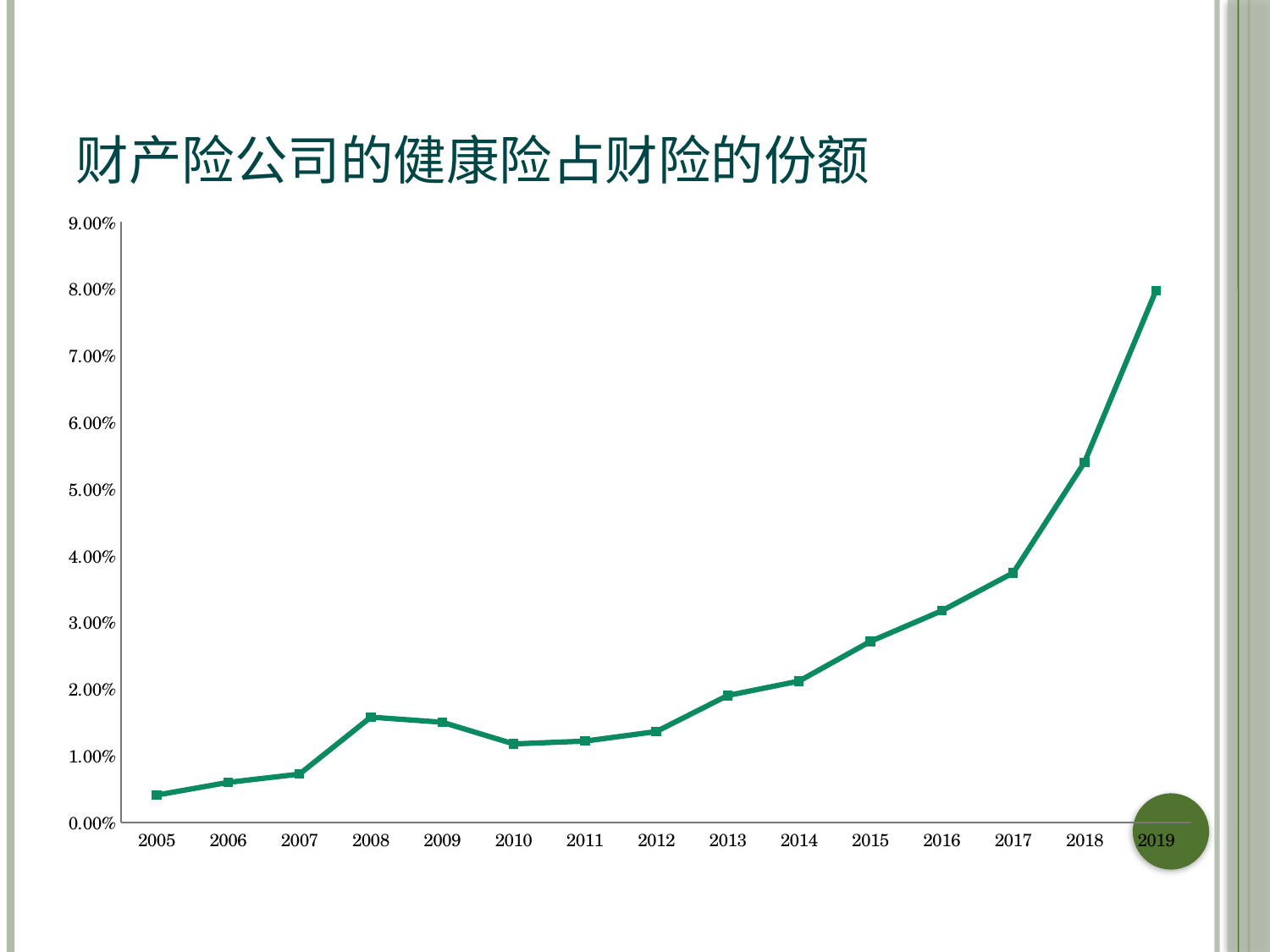

# 财产险公司的健康险占财险的份额

### Chart

| Category |  |
|---|---|
| 2005 | 0.004058738057163267 |
| 2006 | 0.005960107017032662 |
| 2007 | 0.007208036961211751 |
| 2008 | 0.015748638042375817 |
| 2009 | 0.0149869776725328 |
| 2010 | 0.011731063445287553 |
| 2011 | 0.012148589594224116 |
| 2012 | 0.013581119992196484 |
| 2013 | 0.018994697581878415 |
| 2014 | 0.02115079856459749 |
| 2015 | 0.027103391782318097 |
| 2016 | 0.031694176611905794 |
| 2017 | 0.037385925968087735 |
| 2018 | 0.053980495949304645 |
| 2019 | 0.07971426945187546 |